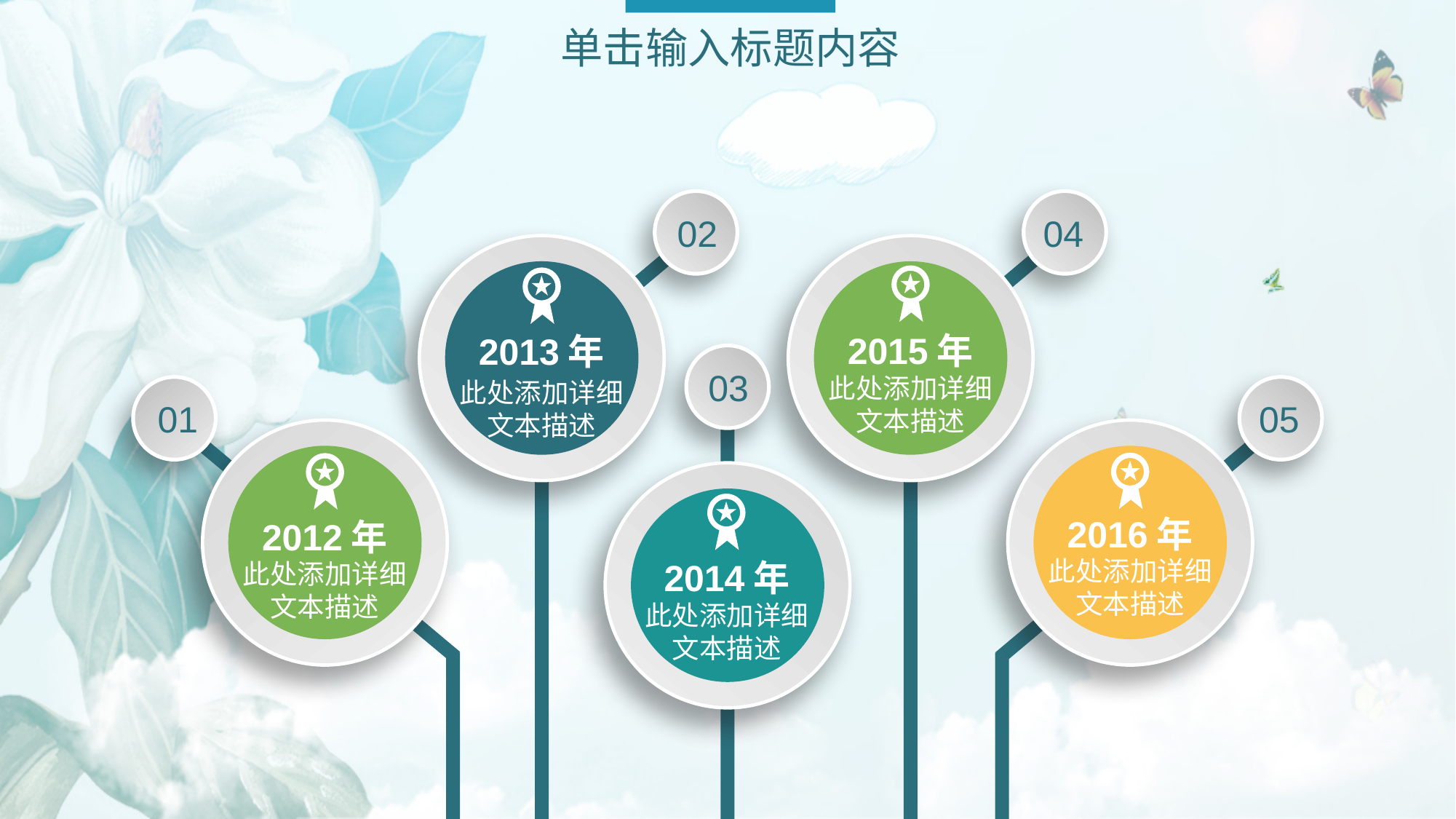

# 单击输入标题内容

02

04

2015年
2013年

03
此处添加详细文本描述
此处添加详细文本描述

01

05

2016年
2012年

此处添加详细文本描述
2014年
此处添加详细文本描述
此处添加详细文本描述